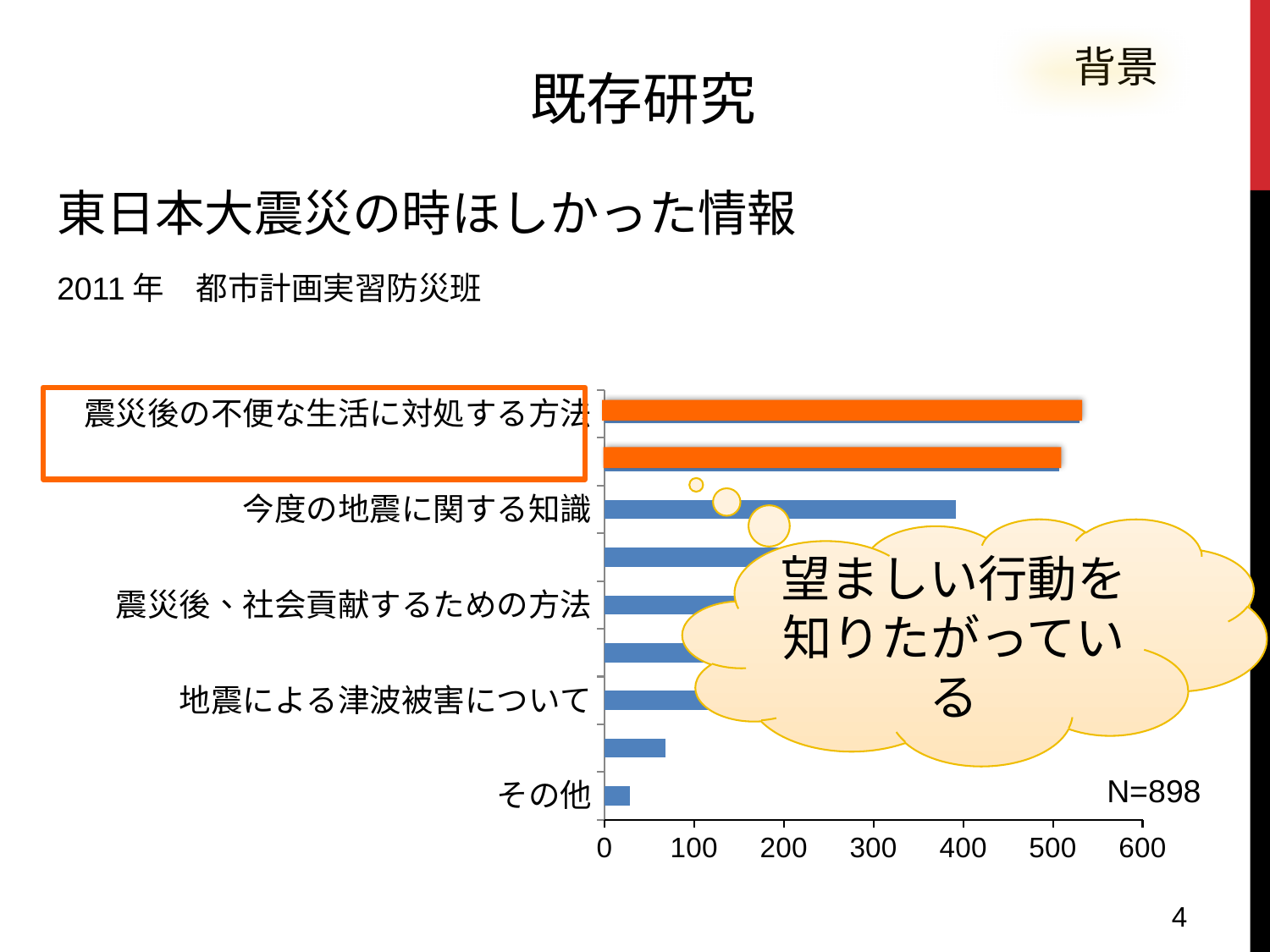

背景
既存研究

東日本大震災の時ほしかった情報

2011年　都市計画実習防災班

### Chart

| Category |  |
|---|---|
| その他 | 28.0 |
| 過去の震災における被災について | 68.0 |
| 地震による津波被害について | 188.0 |
| 東日本大震災に関する被害について | 195.0 |
| 震災後、社会貢献するための方法 | 260.0 |
| 学校内の避難経路、最寄の避難所について | 320.0 |
| 今度の地震に関する知識 | 392.0 |
| 地震時に取るべきベストな行動について | 507.0 |
| 震災後の不便な生活に対処する方法 | 530.0 |

望ましい行動を
知りたがっている
N=898
4